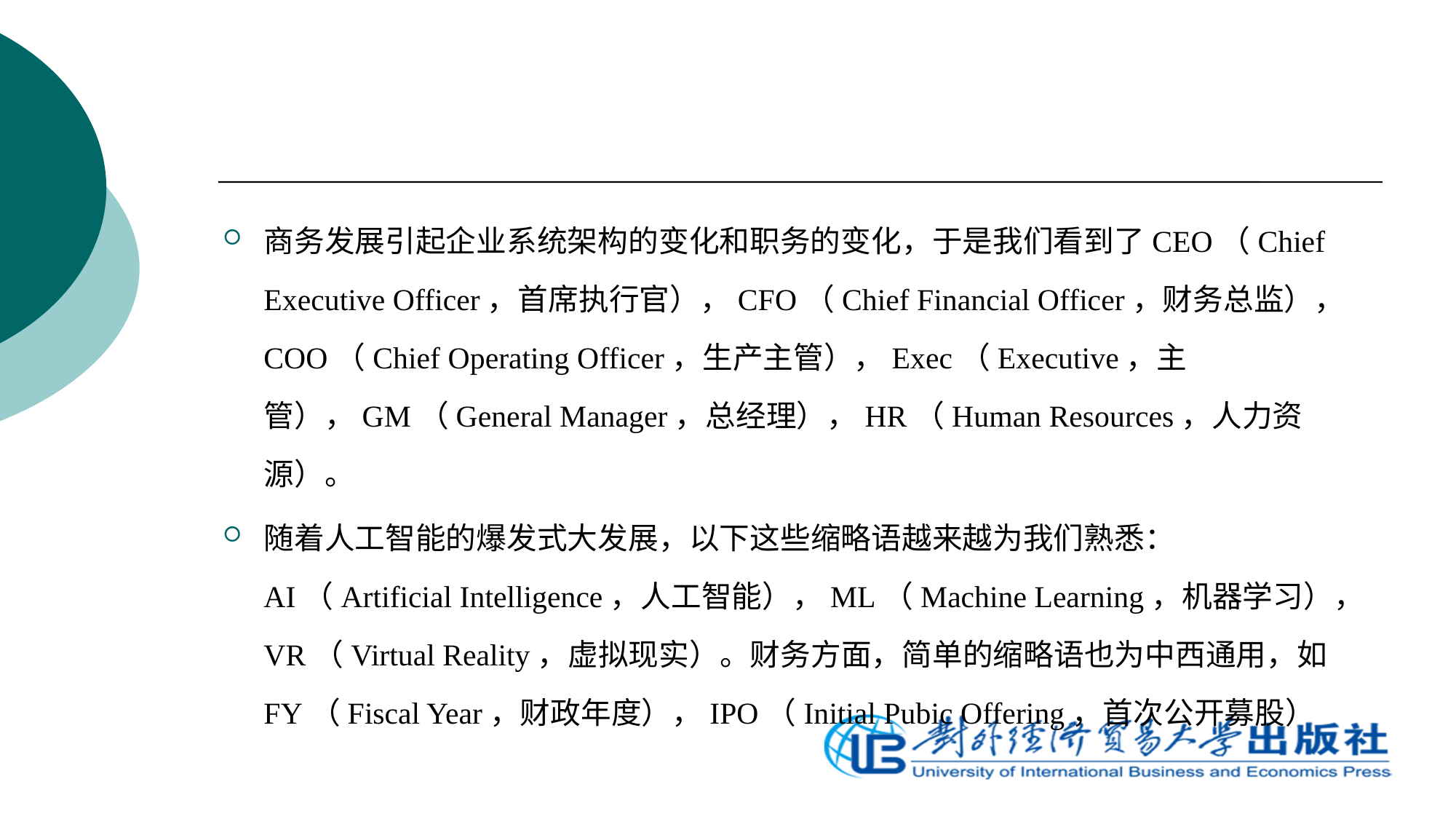

商务发展引起企业系统架构的变化和职务的变化，于是我们看到了CEO（Chief Executive Officer，首席执行官），CFO（Chief Financial Officer，财务总监），COO（Chief Operating Officer，生产主管），Exec（Executive，主管），GM（General Manager，总经理），HR（Human Resources，人力资源）。
随着人工智能的爆发式大发展，以下这些缩略语越来越为我们熟悉：AI（Artificial Intelligence，人工智能），ML（Machine Learning，机器学习），VR（Virtual Reality，虚拟现实）。财务方面，简单的缩略语也为中西通用，如FY（Fiscal Year，财政年度），IPO（Initial Pubic Offering，首次公开募股）